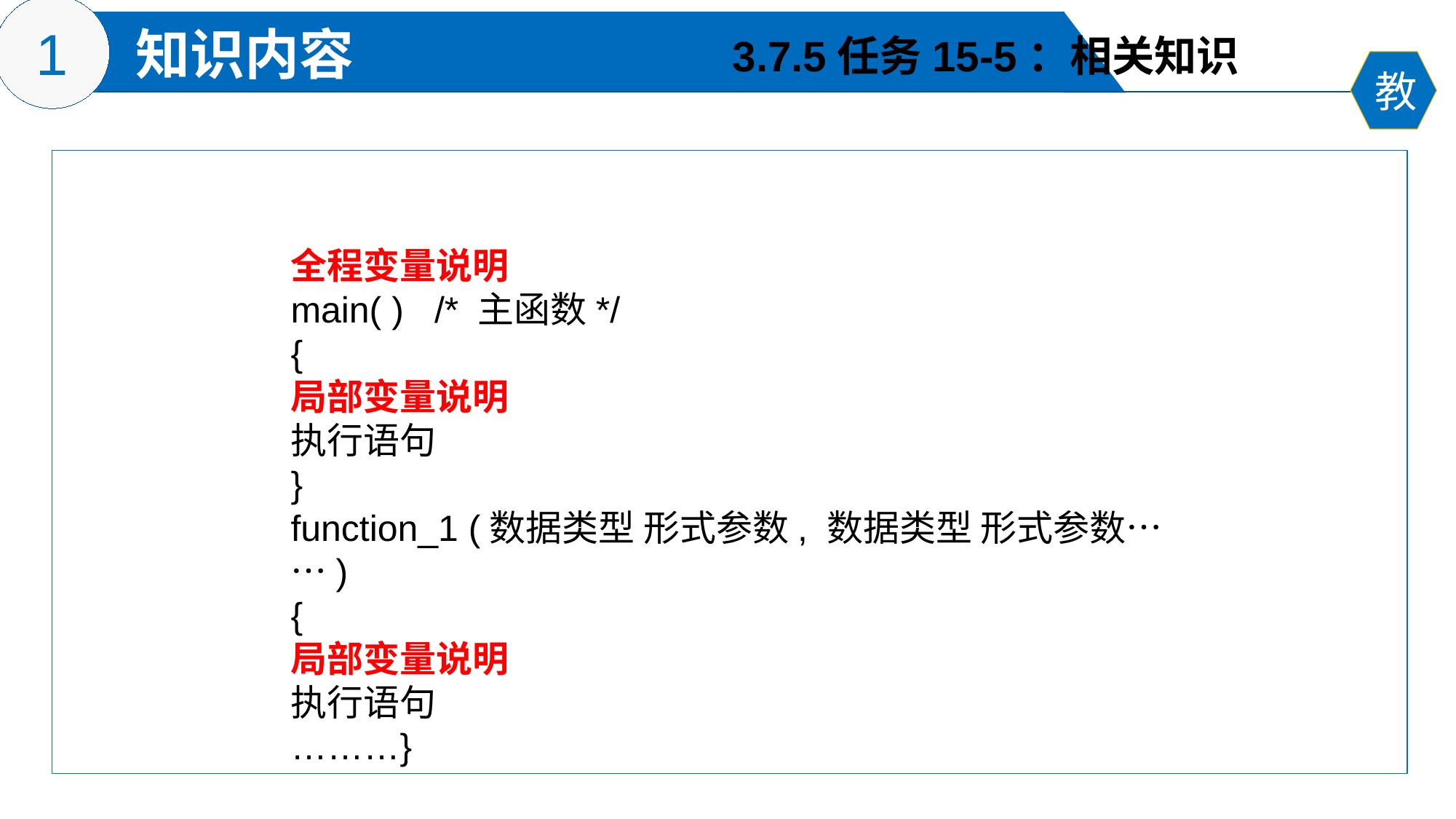

3.7.5任务15-5：相关知识
全程变量说明
main( )   /* 主函数*/
{
局部变量说明
执行语句
}
function_1 (数据类型 形式参数, 数据类型 形式参数……)
{
局部变量说明
执行语句
………}